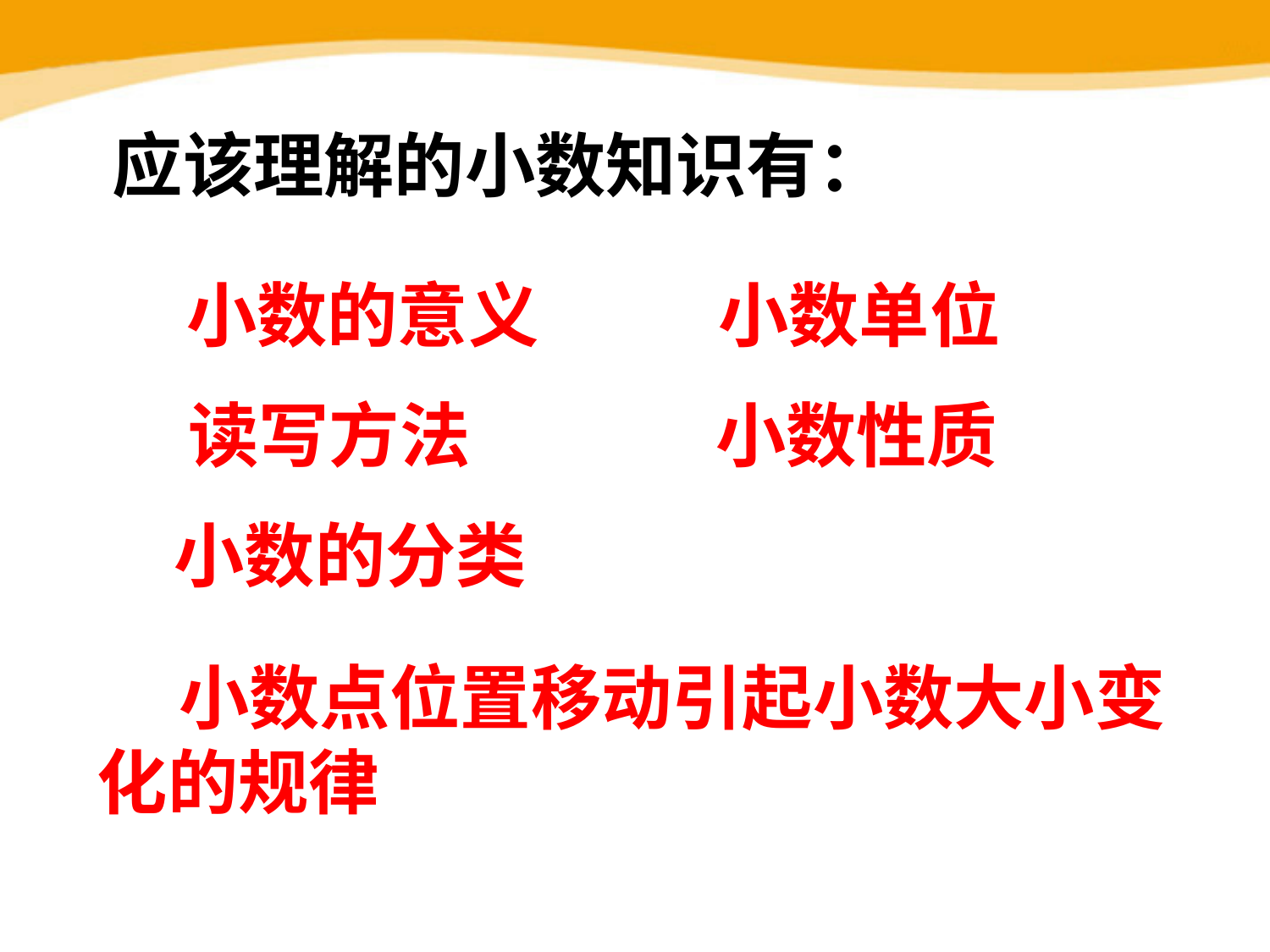

# 应该理解的小数知识有：
小数的意义
小数单位
读写方法
小数性质
小数的分类
    小数点位置移动引起小数大小变化的规律